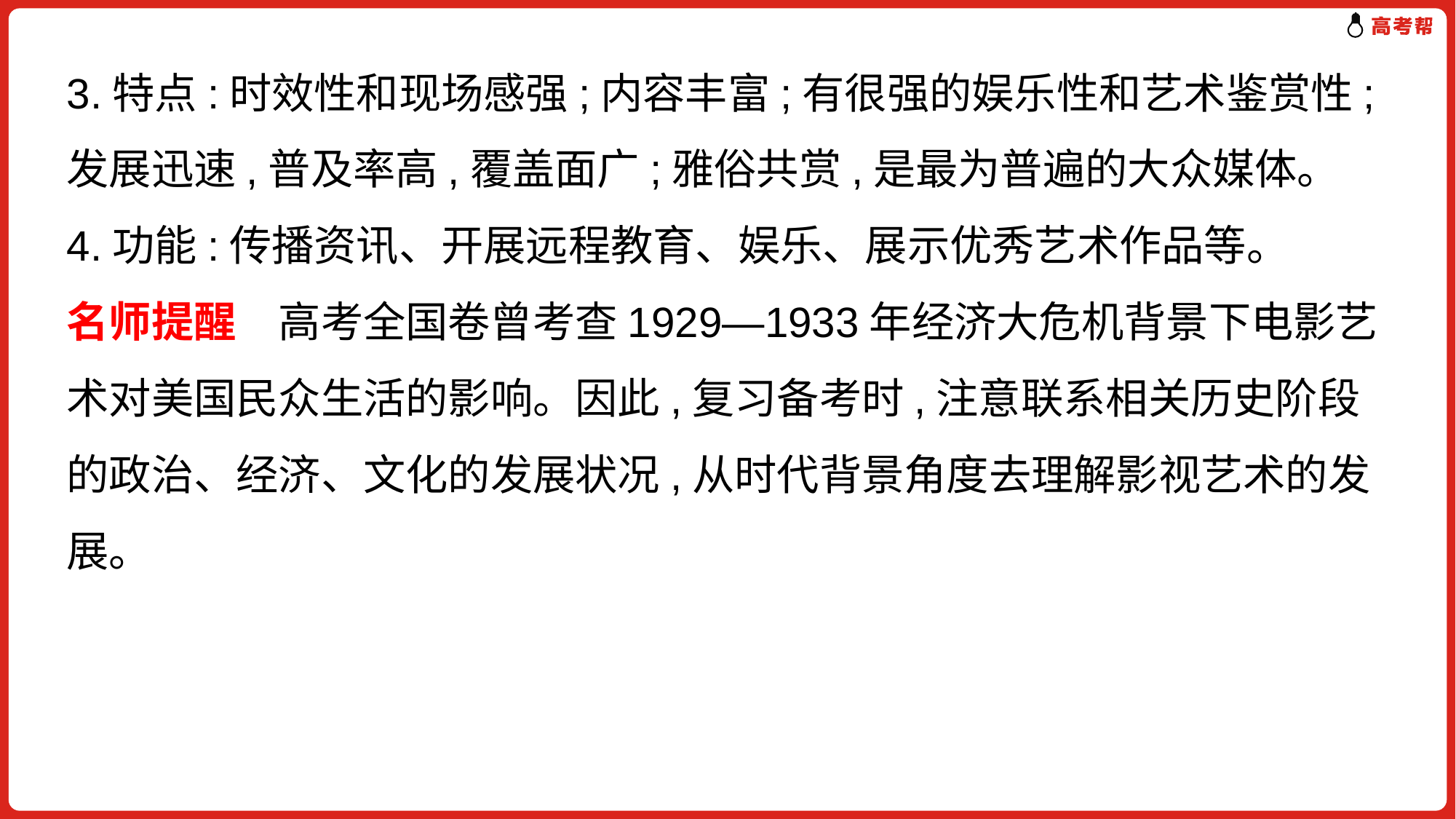

3.特点:时效性和现场感强;内容丰富;有很强的娱乐性和艺术鉴赏性;发展迅速,普及率高,覆盖面广;雅俗共赏,是最为普遍的大众媒体。
4.功能:传播资讯、开展远程教育、娱乐、展示优秀艺术作品等。
名师提醒　高考全国卷曾考查1929—1933年经济大危机背景下电影艺术对美国民众生活的影响。因此,复习备考时,注意联系相关历史阶段的政治、经济、文化的发展状况,从时代背景角度去理解影视艺术的发展。